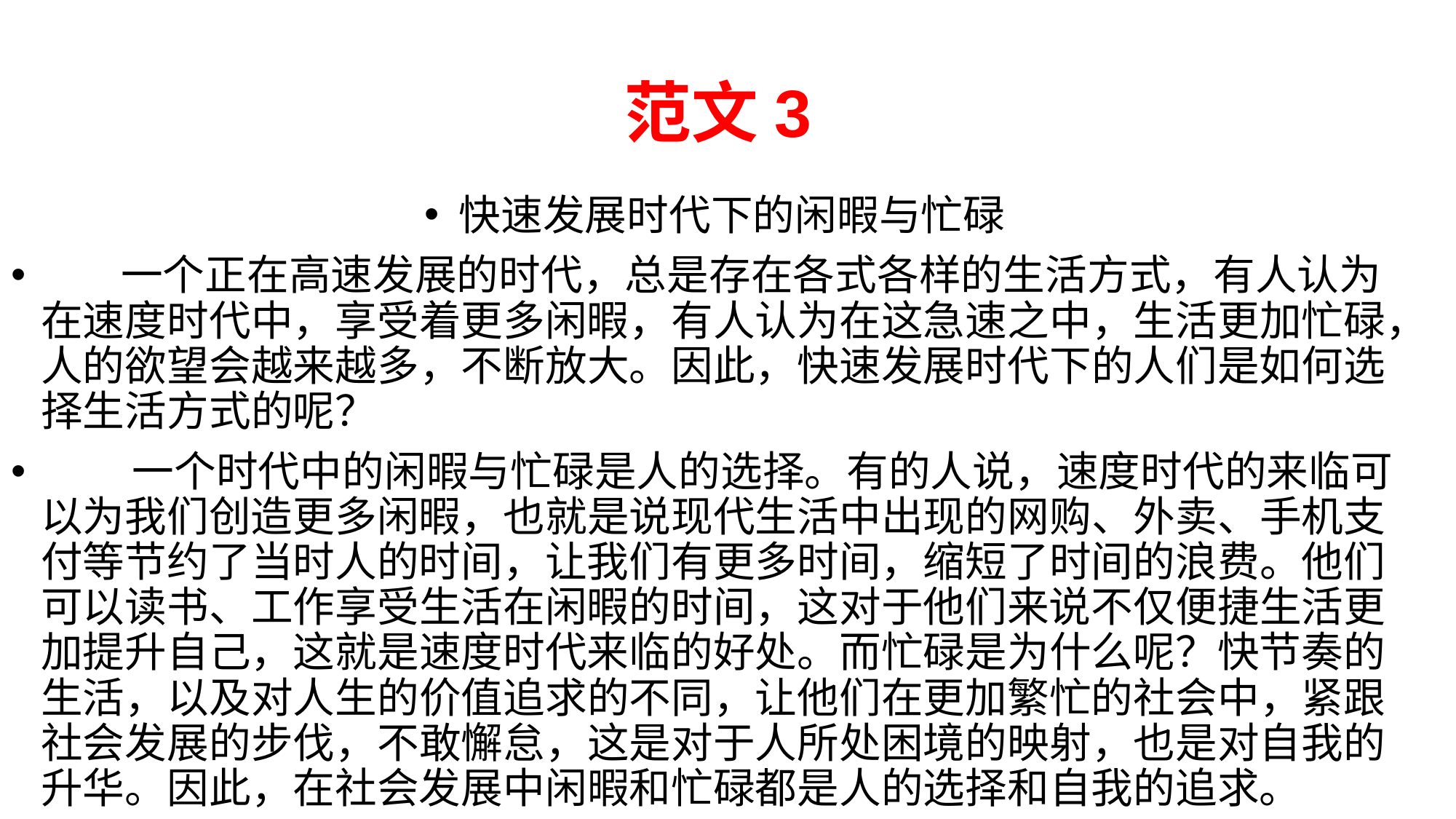

# 范文3
快速发展时代下的闲暇与忙碌
      一个正在高速发展的时代，总是存在各式各样的生活方式，有人认为在速度时代中，享受着更多闲暇，有人认为在这急速之中，生活更加忙碌，人的欲望会越来越多，不断放大。因此，快速发展时代下的人们是如何选择生活方式的呢？
       一个时代中的闲暇与忙碌是人的选择。有的人说，速度时代的来临可以为我们创造更多闲暇，也就是说现代生活中出现的网购、外卖、手机支付等节约了当时人的时间，让我们有更多时间，缩短了时间的浪费。他们可以读书、工作享受生活在闲暇的时间，这对于他们来说不仅便捷生活更加提升自己，这就是速度时代来临的好处。而忙碌是为什么呢？快节奏的生活，以及对人生的价值追求的不同，让他们在更加繁忙的社会中，紧跟社会发展的步伐，不敢懈怠，这是对于人所处困境的映射，也是对自我的升华。因此，在社会发展中闲暇和忙碌都是人的选择和自我的追求。